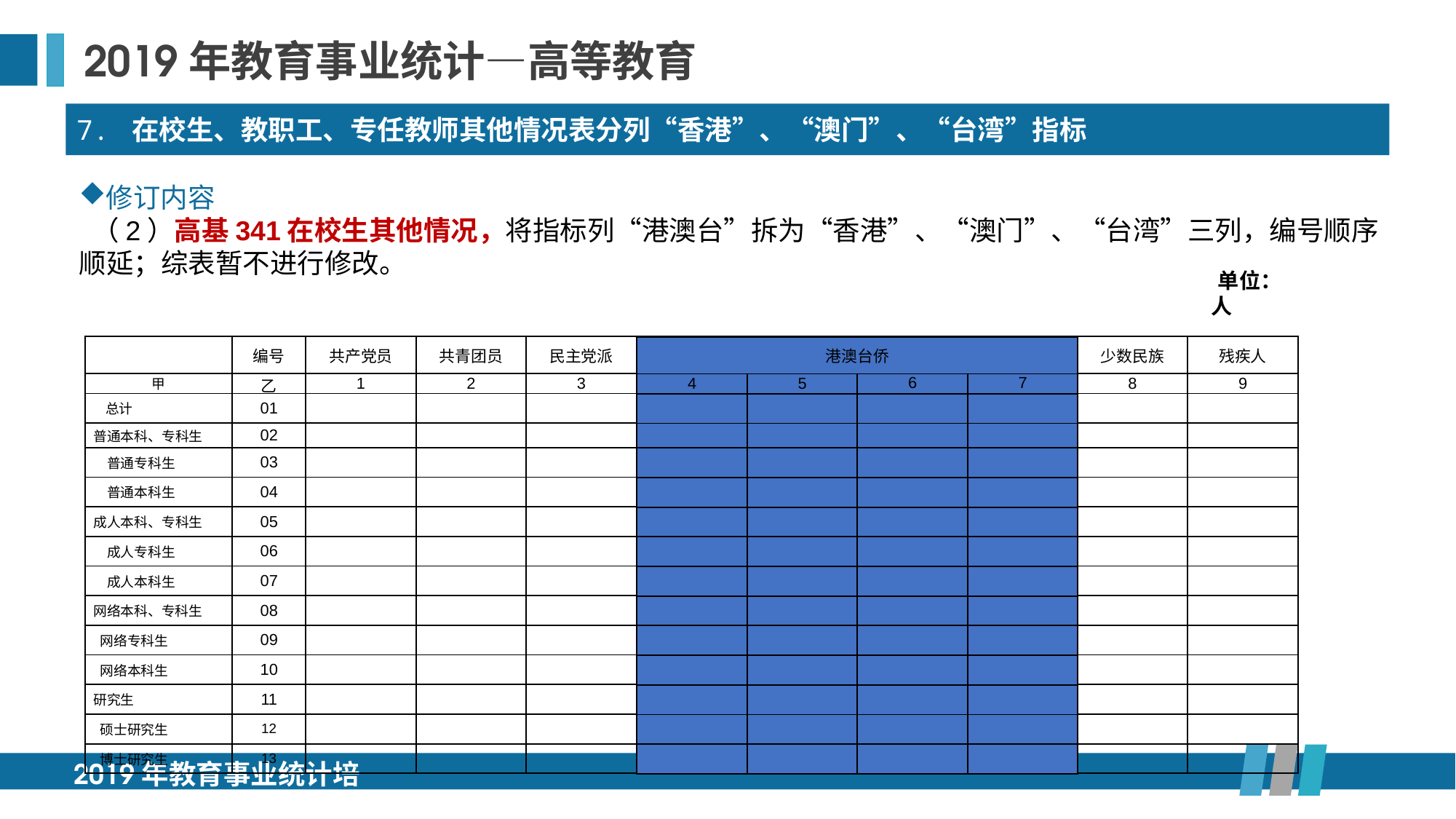

2019年教育事业统计—高等教育

7. 在校生、教职工、专任教师其他情况表分列“香港”、“澳门”、“台湾”指标
修订内容
 （2）高基341在校生其他情况，将指标列“港澳台”拆为“香港”、“澳门”、“台湾”三列，编号顺序顺延；综表暂不进行修改。
单位：人
|  | 编号 | 共产党员 | 共青团员 | 民主党派 | 香港 | 澳门 | 台湾 | 华侨 | 少数民族 | 残疾人 |
| --- | --- | --- | --- | --- | --- | --- | --- | --- | --- | --- |
| 甲 | 乙 | 1 | 2 | 3 | 4 | 5 | 6 | 7 | 8 | 9 |
| 总计 | 01 |  |  |  |  |  |  |  |  |  |
| 普通本科、专科生 | 02 |  |  |  |  |  |  |  |  |  |
| 普通专科生 | 03 |  |  |  |  |  |  |  |  |  |
| 普通本科生 | 04 |  |  |  |  |  |  |  |  |  |
| 成人本科、专科生 | 05 |  |  |  |  |  |  |  |  |  |
| 成人专科生 | 06 |  |  |  |  |  |  |  |  |  |
| 成人本科生 | 07 |  |  |  |  |  |  |  |  |  |
| 网络本科、专科生 | 08 |  |  |  |  |  |  |  |  |  |
| 网络专科生 | 09 |  |  |  |  |  |  |  |  |  |
| 网络本科生 | 10 |  |  |  |  |  |  |  |  |  |
| 研究生 | 11 |  |  |  |  |  |  |  |  |  |
| 硕士研究生 | 12 |  |  |  |  |  |  |  |  |  |
| 博士研究生 | 13 |  |  |  |  |  |  |  |  |  |
| 港澳台侨 |  |  |  |
| --- | --- | --- | --- |
| 4 | 5 | 6 | 7 |
|  |  |  |  |
|  |  |  |  |
|  |  |  |  |
|  |  |  |  |
|  |  |  |  |
|  |  |  |  |
|  |  |  |  |
|  |  |  |  |
|  |  |  |  |
|  |  |  |  |
|  |  |  |  |
|  |  |  |  |
|  |  |  |  |

2019年教育事业统计培训